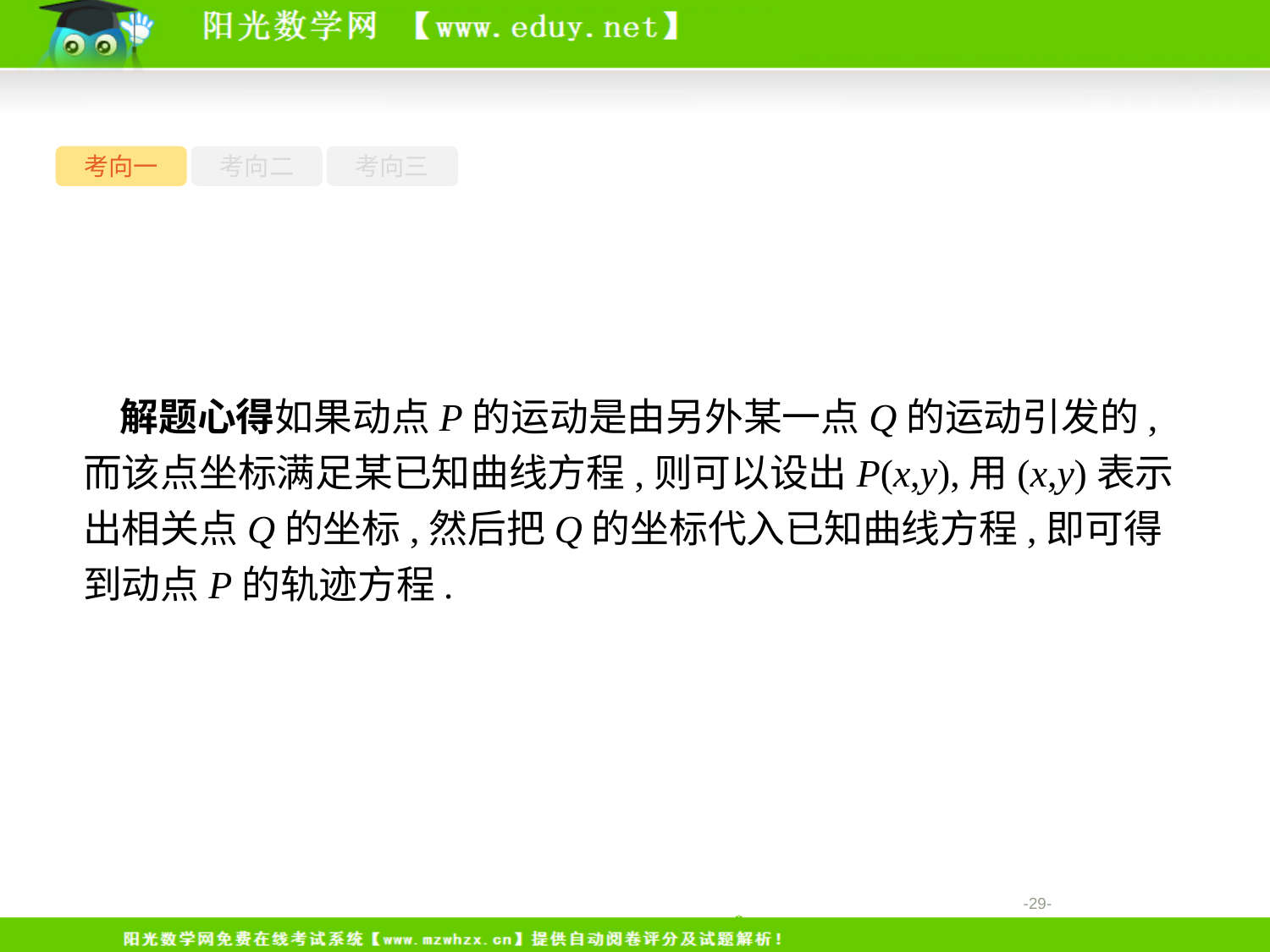

考向一
考向二
考向三
解题心得如果动点P的运动是由另外某一点Q的运动引发的,而该点坐标满足某已知曲线方程,则可以设出P(x,y),用(x,y)表示出相关点Q的坐标,然后把Q的坐标代入已知曲线方程,即可得到动点P的轨迹方程.
-29-